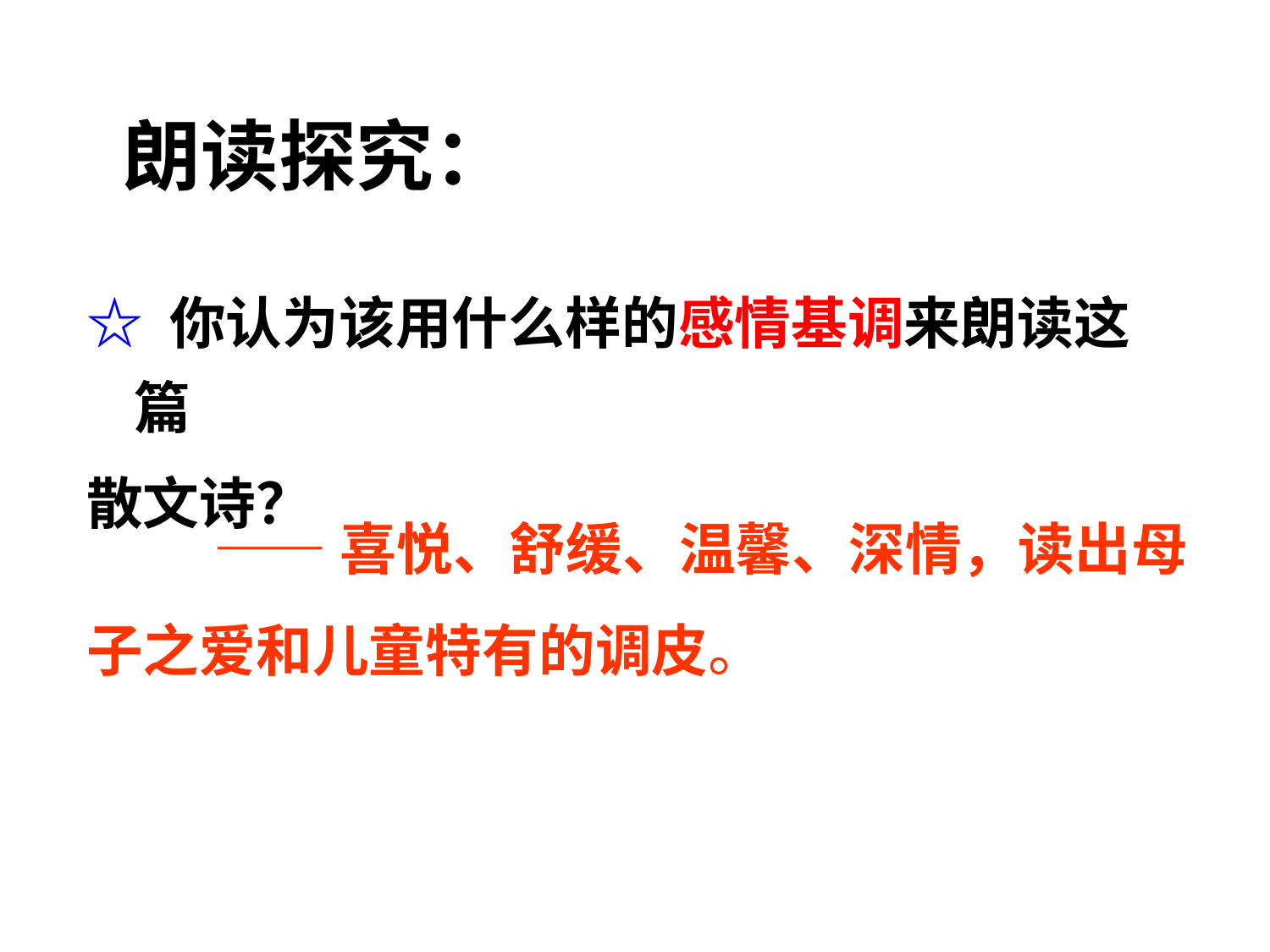

朗读探究：
☆ 你认为该用什么样的感情基调来朗读这篇
散文诗？
        ——喜悦、舒缓、温馨、深情，读出母子之爱和儿童特有的调皮。